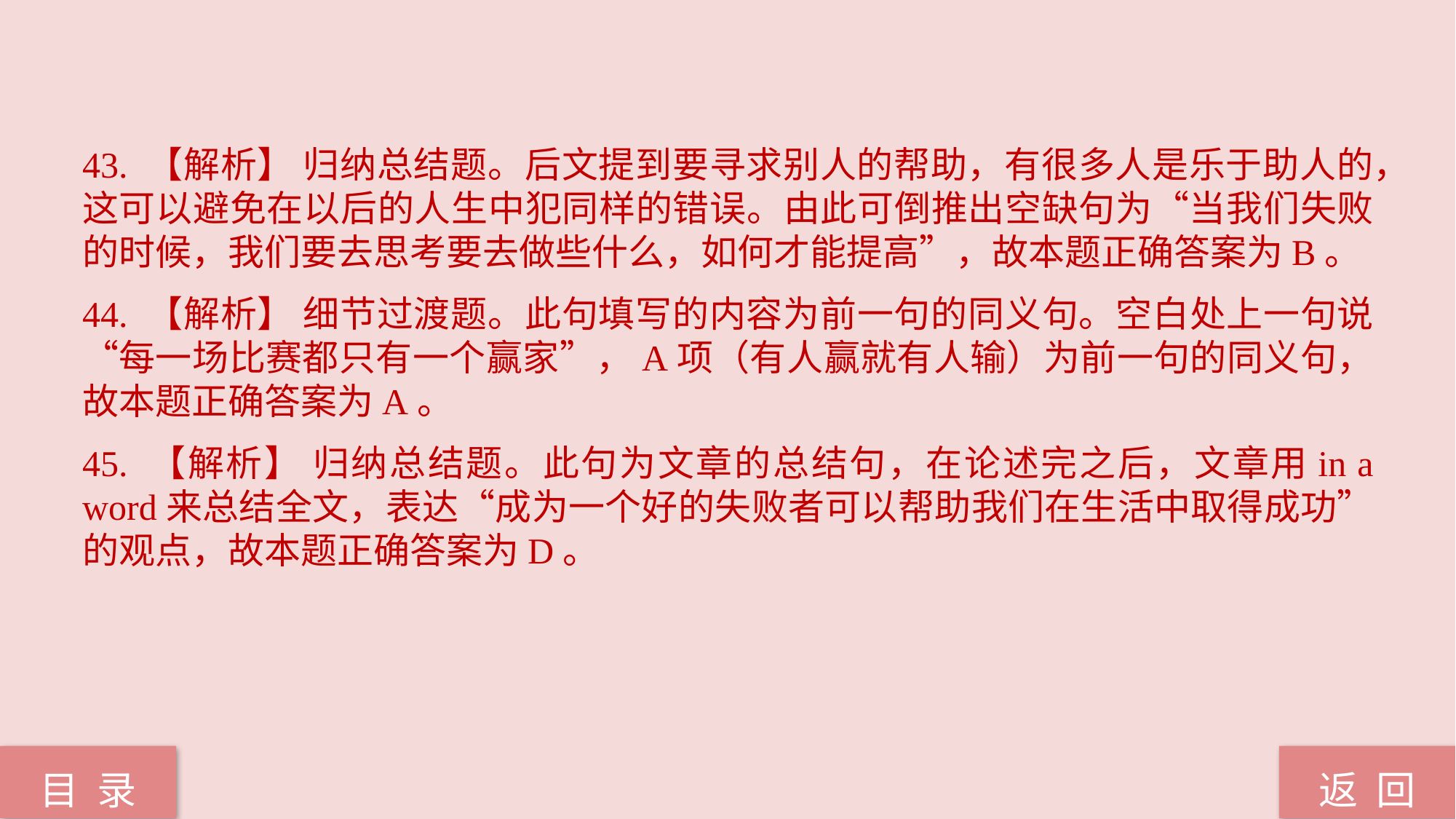

43. 【解析】 归纳总结题。后文提到要寻求别人的帮助，有很多人是乐于助人的，这可以避免在以后的人生中犯同样的错误。由此可倒推出空缺句为“当我们失败的时候，我们要去思考要去做些什么，如何才能提高”，故本题正确答案为B。
44. 【解析】 细节过渡题。此句填写的内容为前一句的同义句。空白处上一句说“每一场比赛都只有一个赢家”，A项（有人赢就有人输）为前一句的同义句，故本题正确答案为A。
45. 【解析】 归纳总结题。此句为文章的总结句，在论述完之后，文章用in a word来总结全文，表达“成为一个好的失败者可以帮助我们在生活中取得成功”的观点，故本题正确答案为D。
返  回